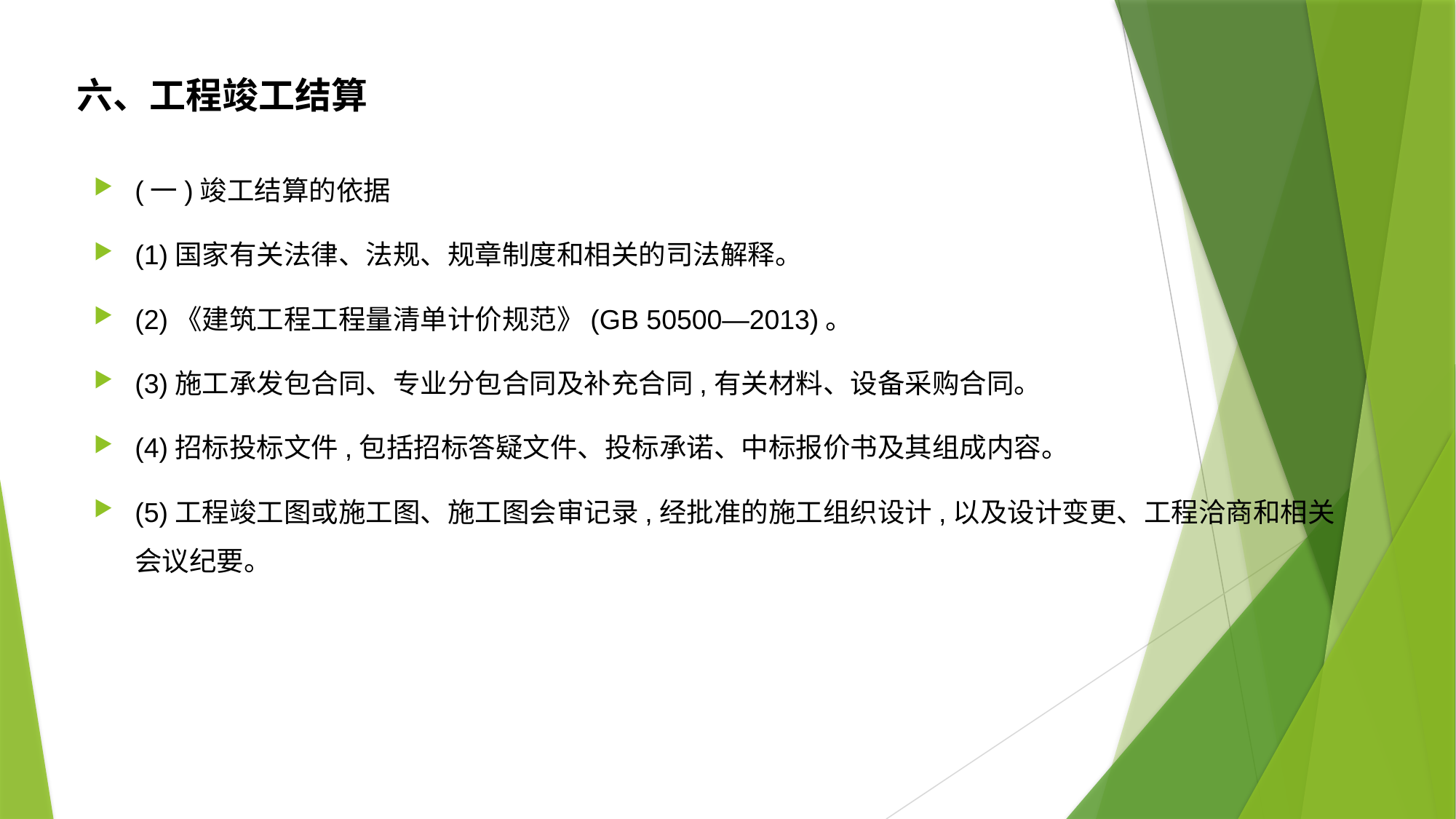

六、工程竣工结算
(一)竣工结算的依据
(1)国家有关法律、法规、规章制度和相关的司法解释。
(2)《建筑工程工程量清单计价规范》(GB 50500—2013)。
(3)施工承发包合同、专业分包合同及补充合同,有关材料、设备采购合同。
(4)招标投标文件,包括招标答疑文件、投标承诺、中标报价书及其组成内容。
(5)工程竣工图或施工图、施工图会审记录,经批准的施工组织设计,以及设计变更、工程洽商和相关会议纪要。